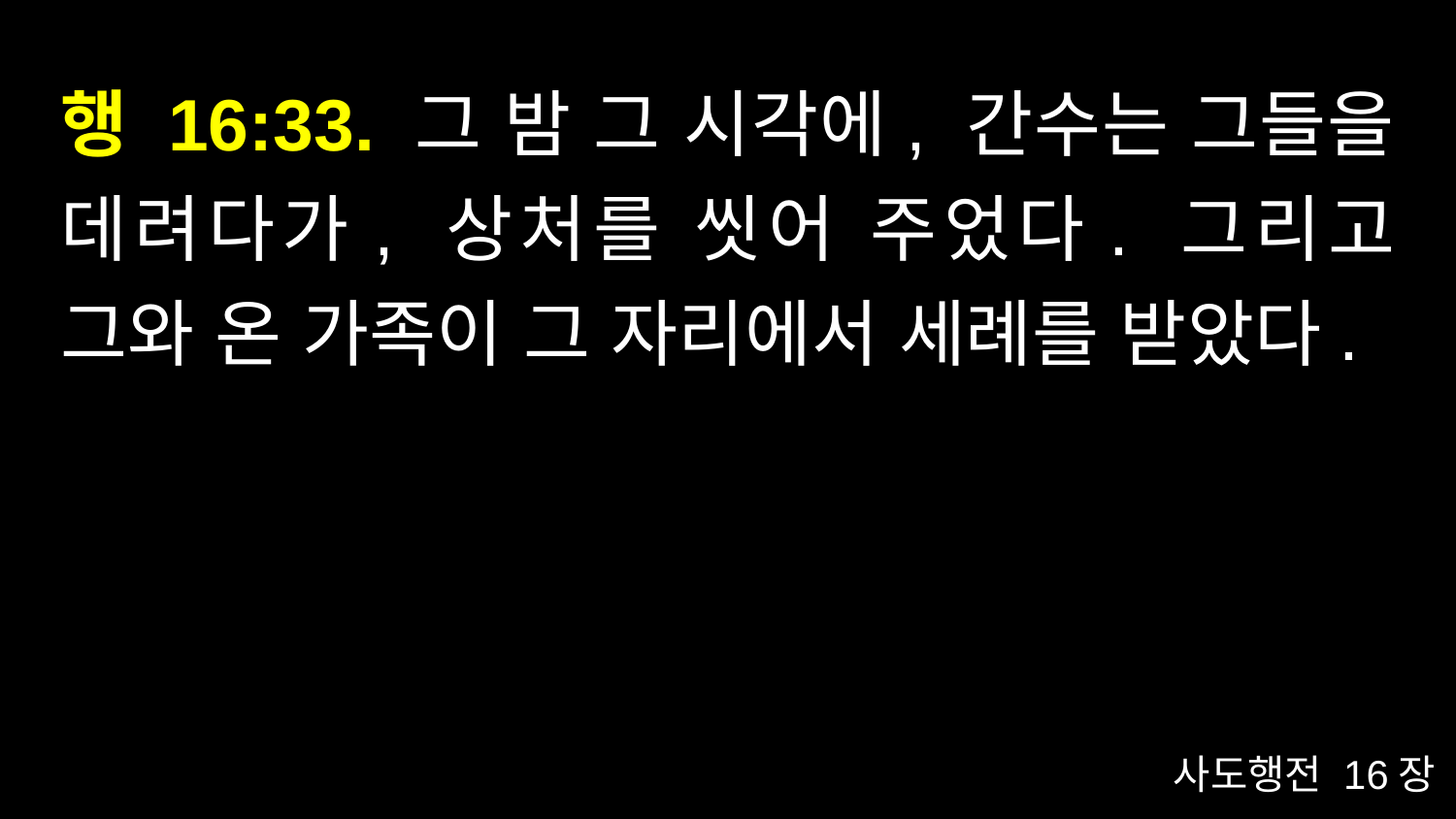

# 행 16:33. 그 밤 그 시각에, 간수는 그들을 데려다가, 상처를 씻어 주었다. 그리고 그와 온 가족이 그 자리에서 세례를 받았다.
사도행전 16장